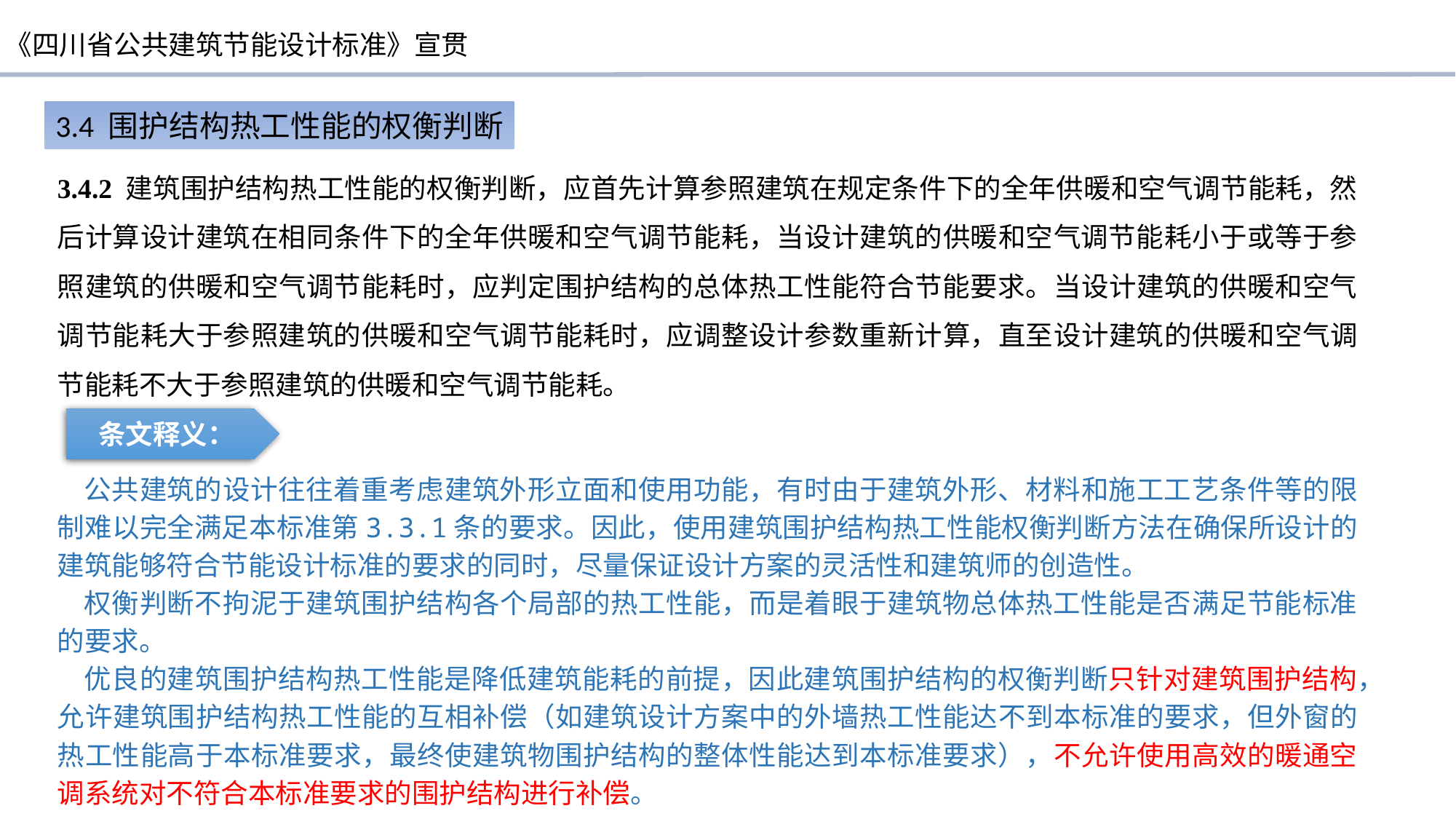

3.4 围护结构热工性能的权衡判断
3.4.2 建筑围护结构热工性能的权衡判断，应首先计算参照建筑在规定条件下的全年供暖和空气调节能耗，然后计算设计建筑在相同条件下的全年供暖和空气调节能耗，当设计建筑的供暖和空气调节能耗小于或等于参照建筑的供暖和空气调节能耗时，应判定围护结构的总体热工性能符合节能要求。当设计建筑的供暖和空气调节能耗大于参照建筑的供暖和空气调节能耗时，应调整设计参数重新计算，直至设计建筑的供暖和空气调节能耗不大于参照建筑的供暖和空气调节能耗。
条文释义：
   公共建筑的设计往往着重考虑建筑外形立面和使用功能，有时由于建筑外形、材料和施工工艺条件等的限制难以完全满足本标准第3.3.1条的要求。因此，使用建筑围护结构热工性能权衡判断方法在确保所设计的建筑能够符合节能设计标准的要求的同时，尽量保证设计方案的灵活性和建筑师的创造性。
   权衡判断不拘泥于建筑围护结构各个局部的热工性能，而是着眼于建筑物总体热工性能是否满足节能标准的要求。
   优良的建筑围护结构热工性能是降低建筑能耗的前提，因此建筑围护结构的权衡判断只针对建筑围护结构，允许建筑围护结构热工性能的互相补偿（如建筑设计方案中的外墙热工性能达不到本标准的要求，但外窗的热工性能高于本标准要求，最终使建筑物围护结构的整体性能达到本标准要求），不允许使用高效的暖通空调系统对不符合本标准要求的围护结构进行补偿。